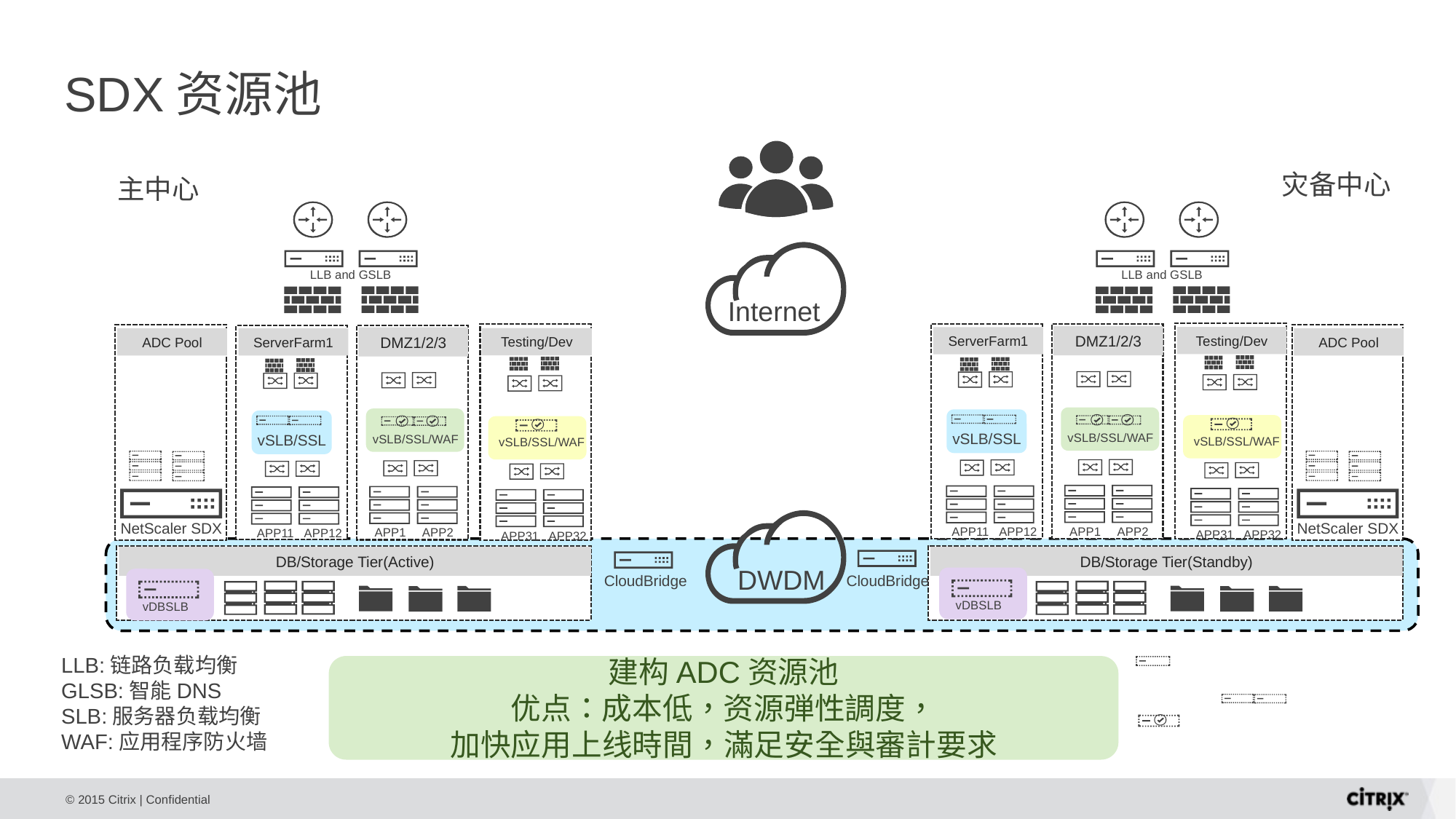

# SDX资源池

灾备中心
主中心

Internet

LLB and GSLB
LLB and GSLB

DMZ1/2/3
Testing/Dev
ServerFarm1

vSLB/SSL/WAF

APP31

APP32

vSLB/SSL
vSLB/SSL/WAF

APP1

APP2

APP11

APP12

DMZ1/2/3
Testing/Dev
ServerFarm1

vSLB/SSL/WAF

APP31

APP32

vSLB/SSL
vSLB/SSL/WAF

APP1

APP2

APP11

APP12

ADC Pool
ADC Pool

DWDM
NetScaler SDX
NetScaler SDX

DB/Storage Tier(Active)
DB/Storage Tier(Standby)

CloudBridge
CloudBridge

vDBSLB

vDBSLB

LLB:链路负载均衡
GLSB:智能DNS
SLB:服务器负载均衡
WAF:应用程序防火墙
建构ADC资源池
优点：成本低，资源弾性調度，
加快应用上线時間，滿足安全與審計要求